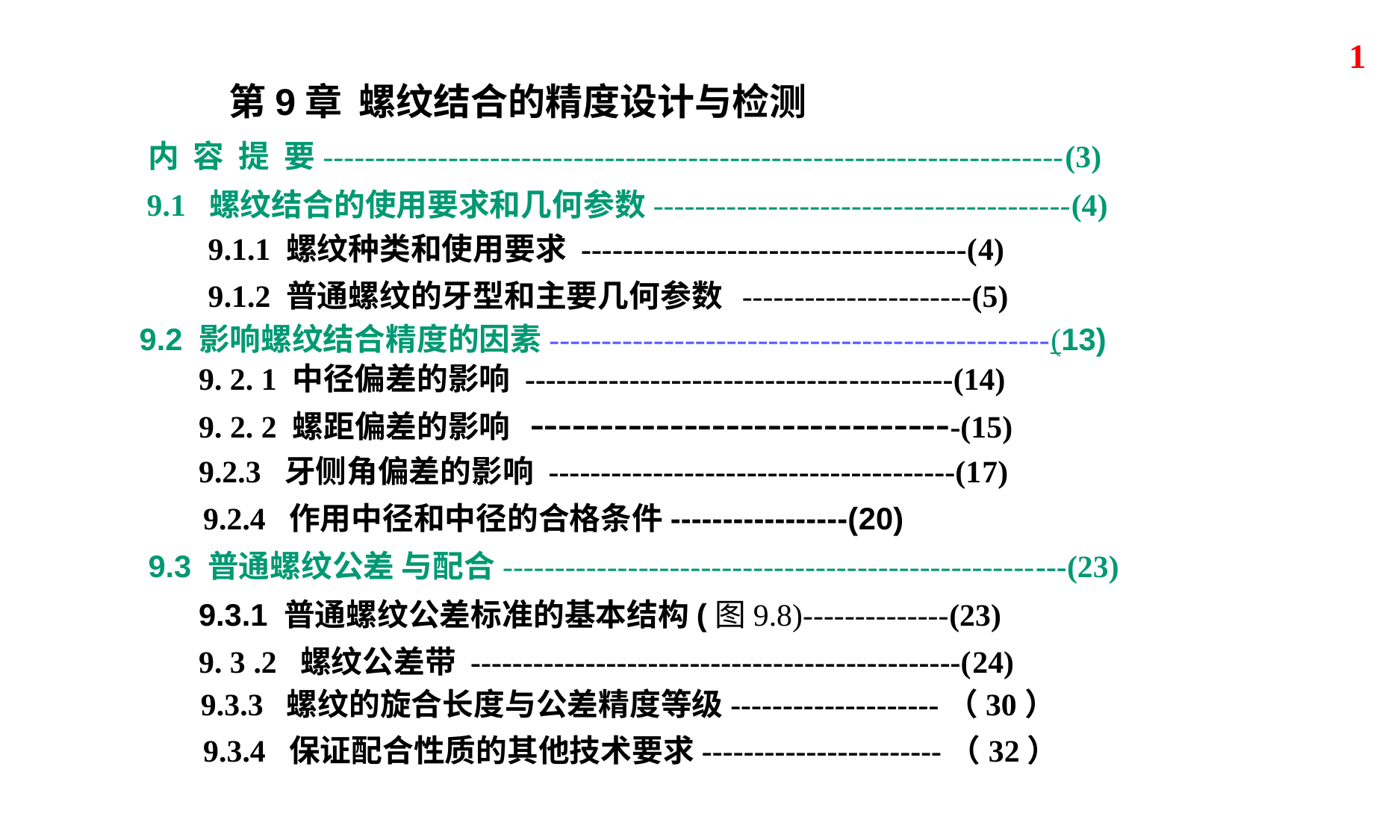

1
第9章  螺纹结合的精度设计与检测
内  容  提  要-----------------------------------------------------------------------(3)
9.1  螺纹结合的使用要求和几何参数----------------------------------------(4)
9.1.1 螺纹种类和使用要求 -------------------------------------(4)
9.1.2 普通螺纹的牙型和主要几何参数 ----------------------(5)
9.2 影响螺纹结合精度的因素------------------------------------------------(13)
9. 2. 1 中径偏差的影响 -----------------------------------------(14)
9. 2. 2 螺距偏差的影响 -------------------------------(15)
9.2.3  牙侧角偏差的影响 ---------------------------------------(17)
9.2.4  作用中径和中径的合格条件-----------------(20)
9.3 普通螺纹公差 与配合------------------------------------------------------(23)
9.3.1 普通螺纹公差标准的基本结构(图9.8)--------------(23)
9. 3 .2  螺纹公差带 -----------------------------------------------(24)
9.3.3  螺纹的旋合长度与公差精度等级--------------------（30）
9.3.4  保证配合性质的其他技术要求-----------------------（32）